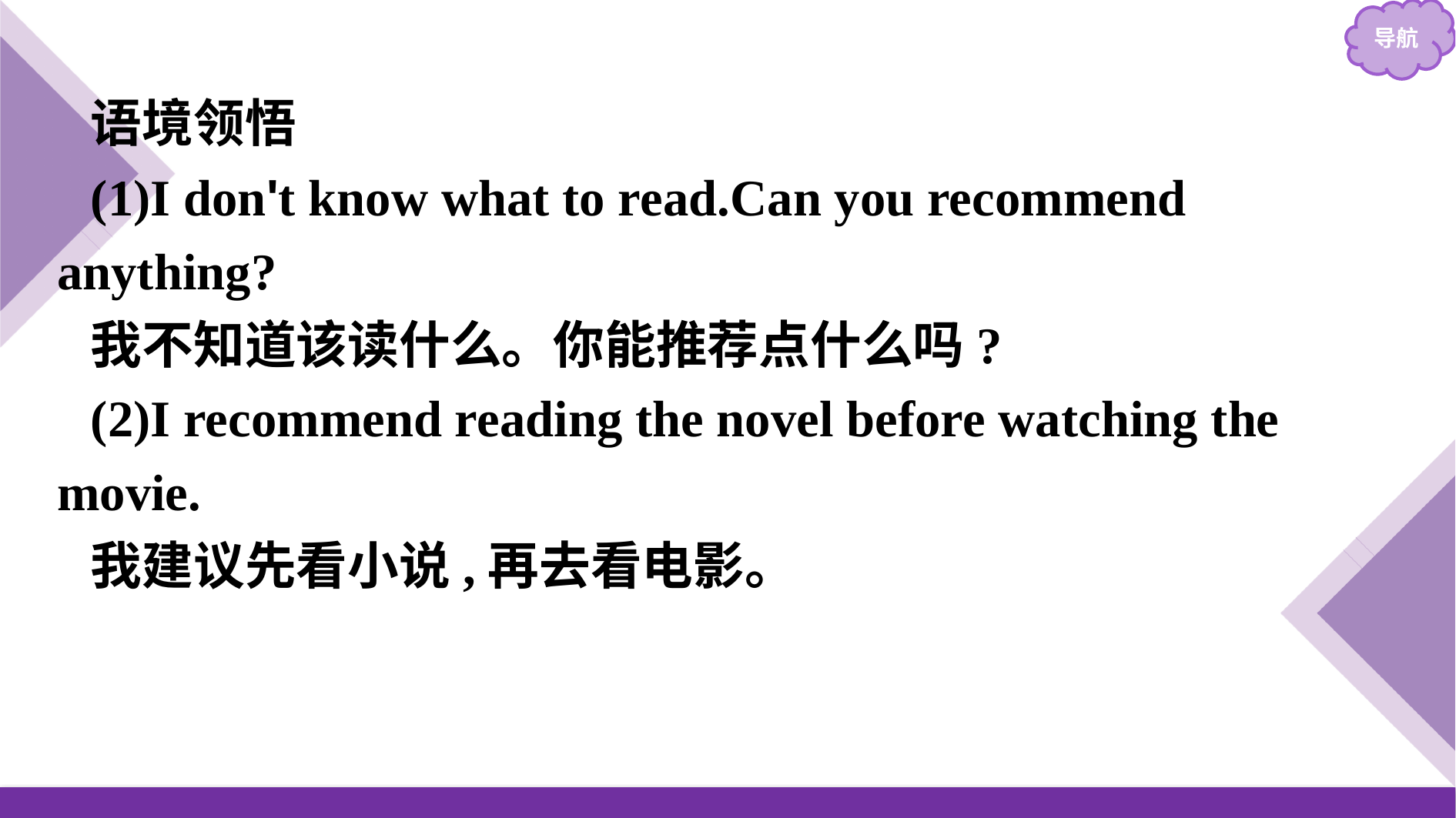

语境领悟
(1)I don't know what to read.Can you recommend anything?
我不知道该读什么。你能推荐点什么吗?
(2)I recommend reading the novel before watching the movie.
我建议先看小说,再去看电影。